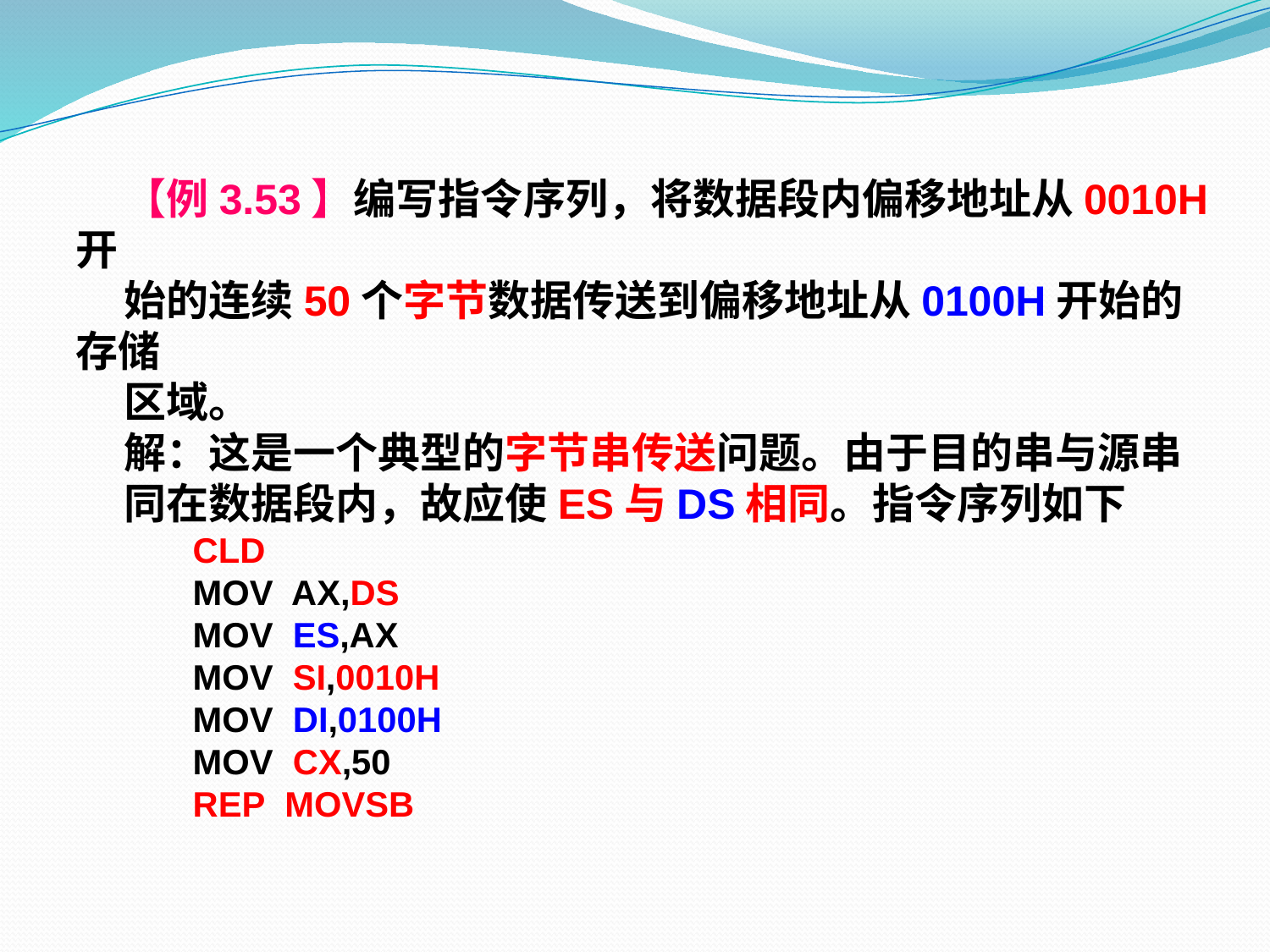

【例3.53】编写指令序列，将数据段内偏移地址从0010H开
    始的连续50个字节数据传送到偏移地址从0100H开始的存储
    区域。
    解：这是一个典型的字节串传送问题。由于目的串与源串
    同在数据段内，故应使ES与DS相同。指令序列如下
            CLD
            MOV  AX,DS
            MOV  ES,AX
            MOV  SI,0010H
            MOV  DI,0100H
            MOV  CX,50
            REP  MOVSB